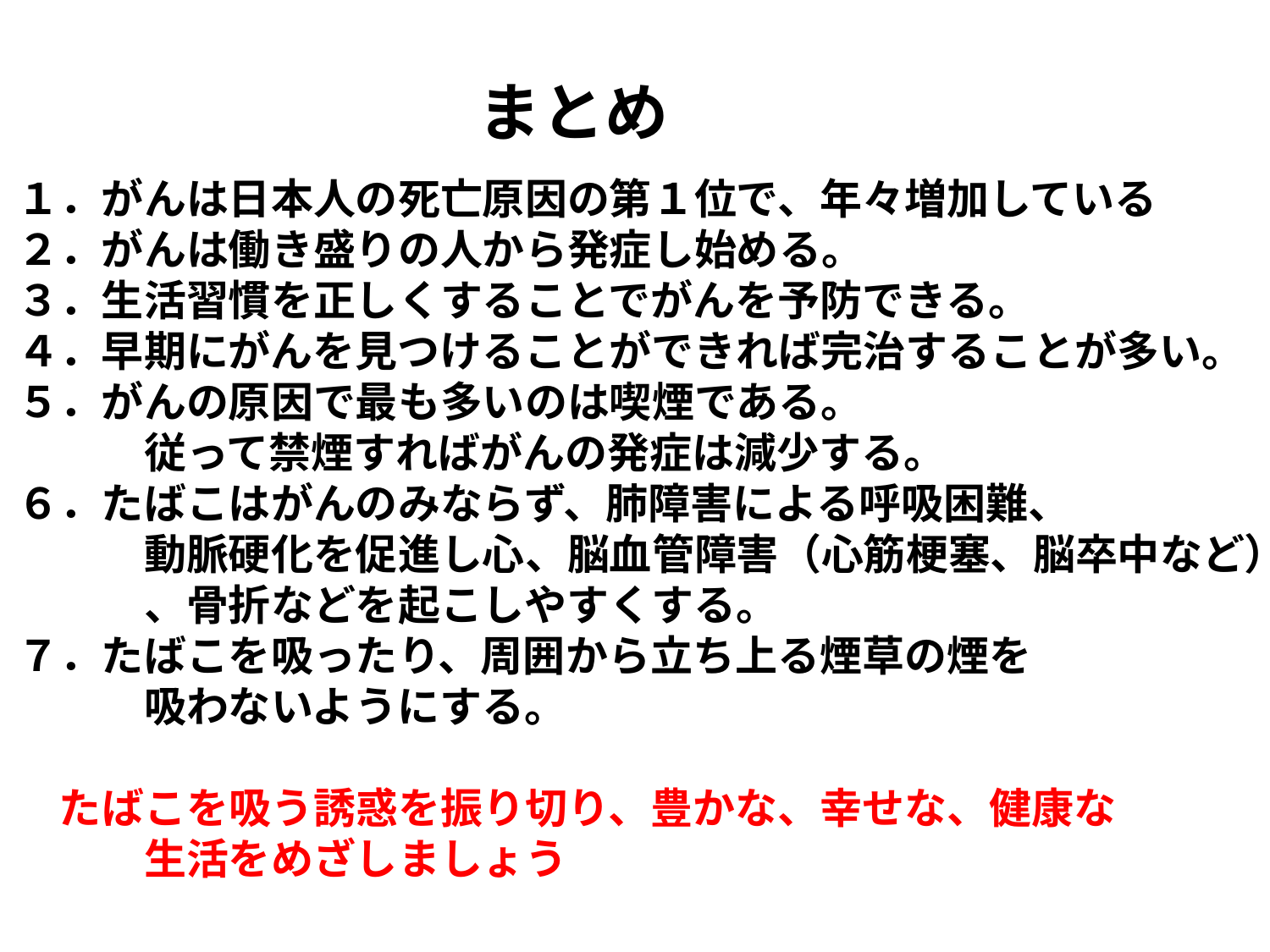

まとめ
１．がんは日本人の死亡原因の第１位で、年々増加している
２．がんは働き盛りの人から発症し始める。
３．生活習慣を正しくすることでがんを予防できる。
４．早期にがんを見つけることができれば完治することが多い。
５．がんの原因で最も多いのは喫煙である。
　　　従って禁煙すればがんの発症は減少する。
６．たばこはがんのみならず、肺障害による呼吸困難、
　　　動脈硬化を促進し心、脳血管障害（心筋梗塞、脳卒中など）
　　　、骨折などを起こしやすくする。
７．たばこを吸ったり、周囲から立ち上る煙草の煙を
　　　吸わないようにする。

　たばこを吸う誘惑を振り切り、豊かな、幸せな、健康な
　　　生活をめざしましょう